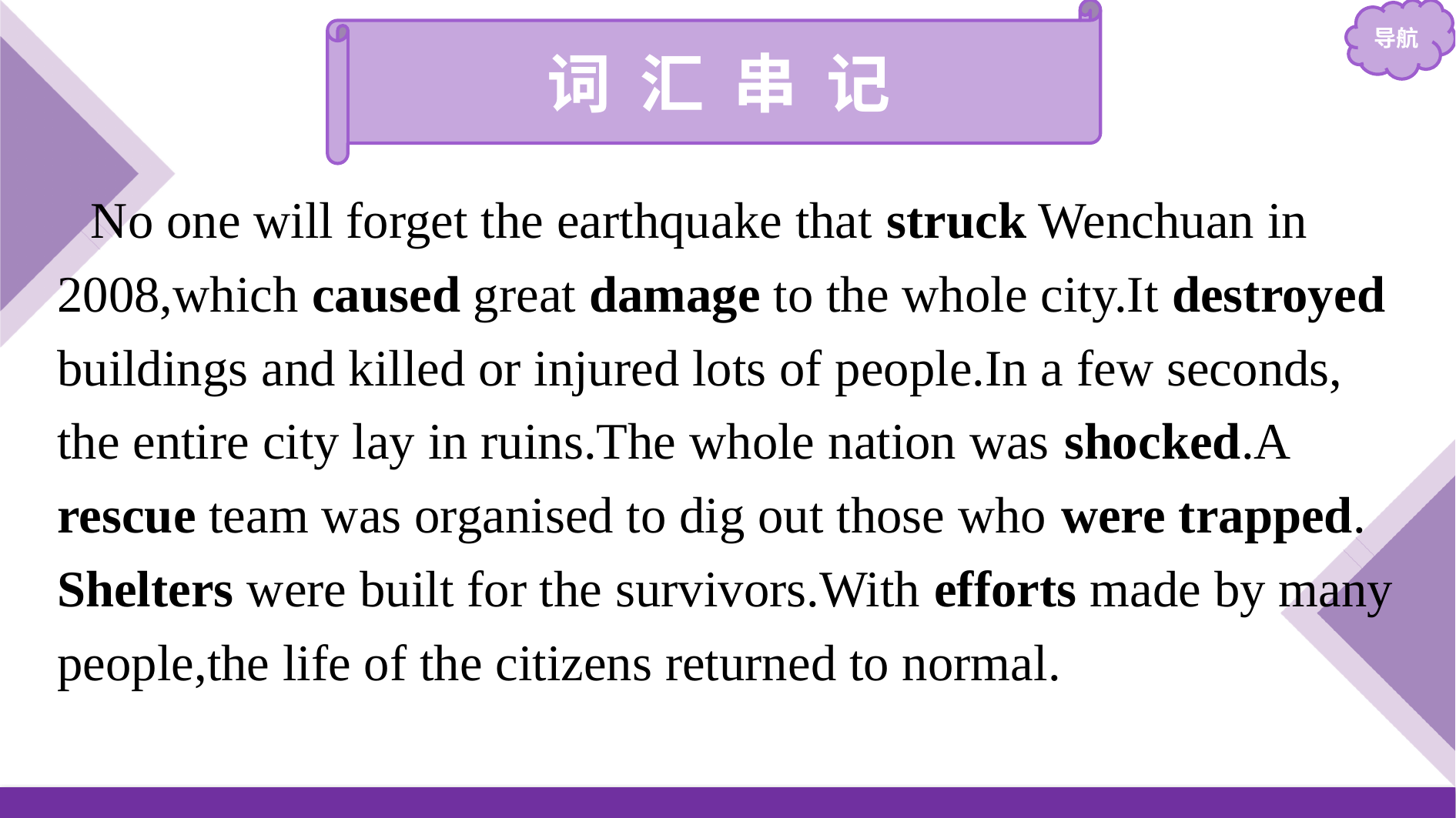

词  汇  串  记
No one will forget the earthquake that struck Wenchuan in 2008,which caused great damage to the whole city.It destroyed buildings and killed or injured lots of people.In a few seconds, the entire city lay in ruins.The whole nation was shocked.A rescue team was organised to dig out those who were trapped. Shelters were built for the survivors.With efforts made by many people,the life of the citizens returned to normal.